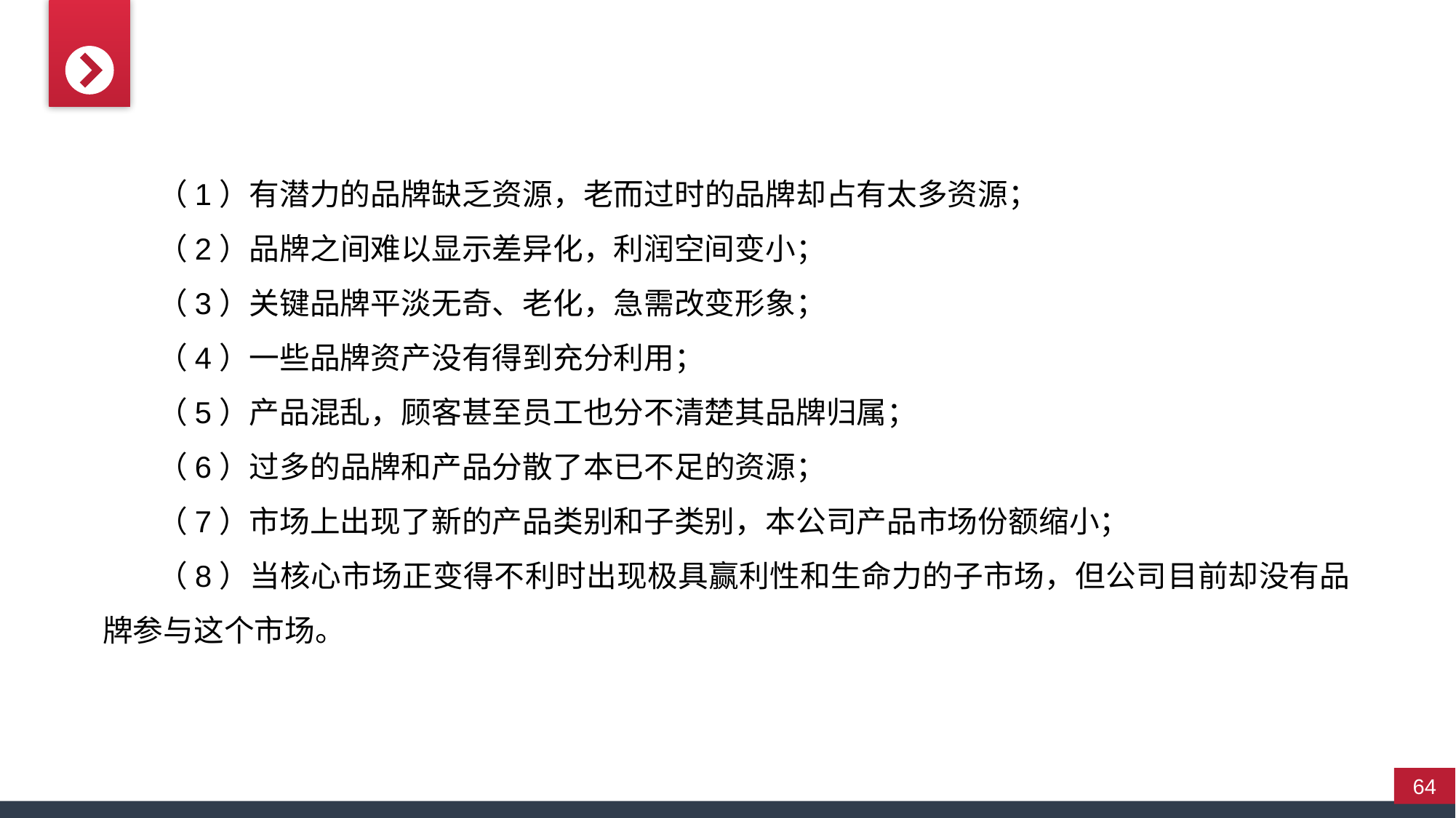

（1）有潜力的品牌缺乏资源，老而过时的品牌却占有太多资源；
（2）品牌之间难以显示差异化，利润空间变小；
（3）关键品牌平淡无奇、老化，急需改变形象；
（4）一些品牌资产没有得到充分利用；
（5）产品混乱，顾客甚至员工也分不清楚其品牌归属；
（6）过多的品牌和产品分散了本已不足的资源；
（7）市场上出现了新的产品类别和子类别，本公司产品市场份额缩小；
（8）当核心市场正变得不利时出现极具赢利性和生命力的子市场，但公司目前却没有品牌参与这个市场。